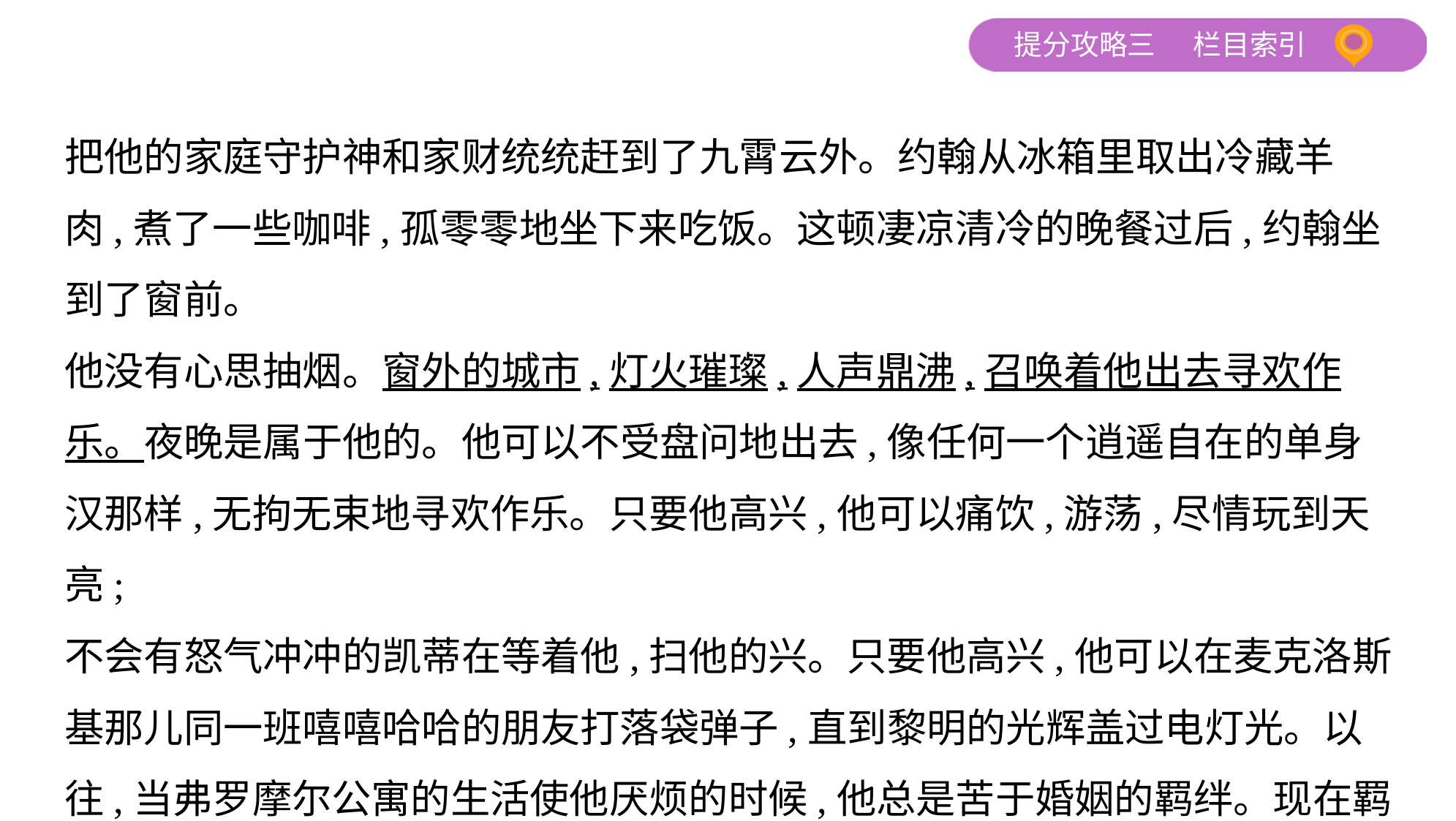

把他的家庭守护神和家财统统赶到了九霄云外。约翰从冰箱里取出冷藏羊
肉,煮了一些咖啡,孤零零地坐下来吃饭。这顿凄凉清冷的晚餐过后,约翰坐
到了窗前。
他没有心思抽烟。窗外的城市,灯火璀璨,人声鼎沸,召唤着他出去寻欢作
乐。夜晚是属于他的。他可以不受盘问地出去,像任何一个逍遥自在的单身
汉那样,无拘无束地寻欢作乐。只要他高兴,他可以痛饮,游荡,尽情玩到天亮;
不会有怒气冲冲的凯蒂在等着他,扫他的兴。只要他高兴,他可以在麦克洛斯
基那儿同一班嘻嘻哈哈的朋友打落袋弹子,直到黎明的光辉盖过电灯光。以
往,当弗罗摩尔公寓的生活使他厌烦的时候,他总是苦于婚姻的羁绊。现在羁